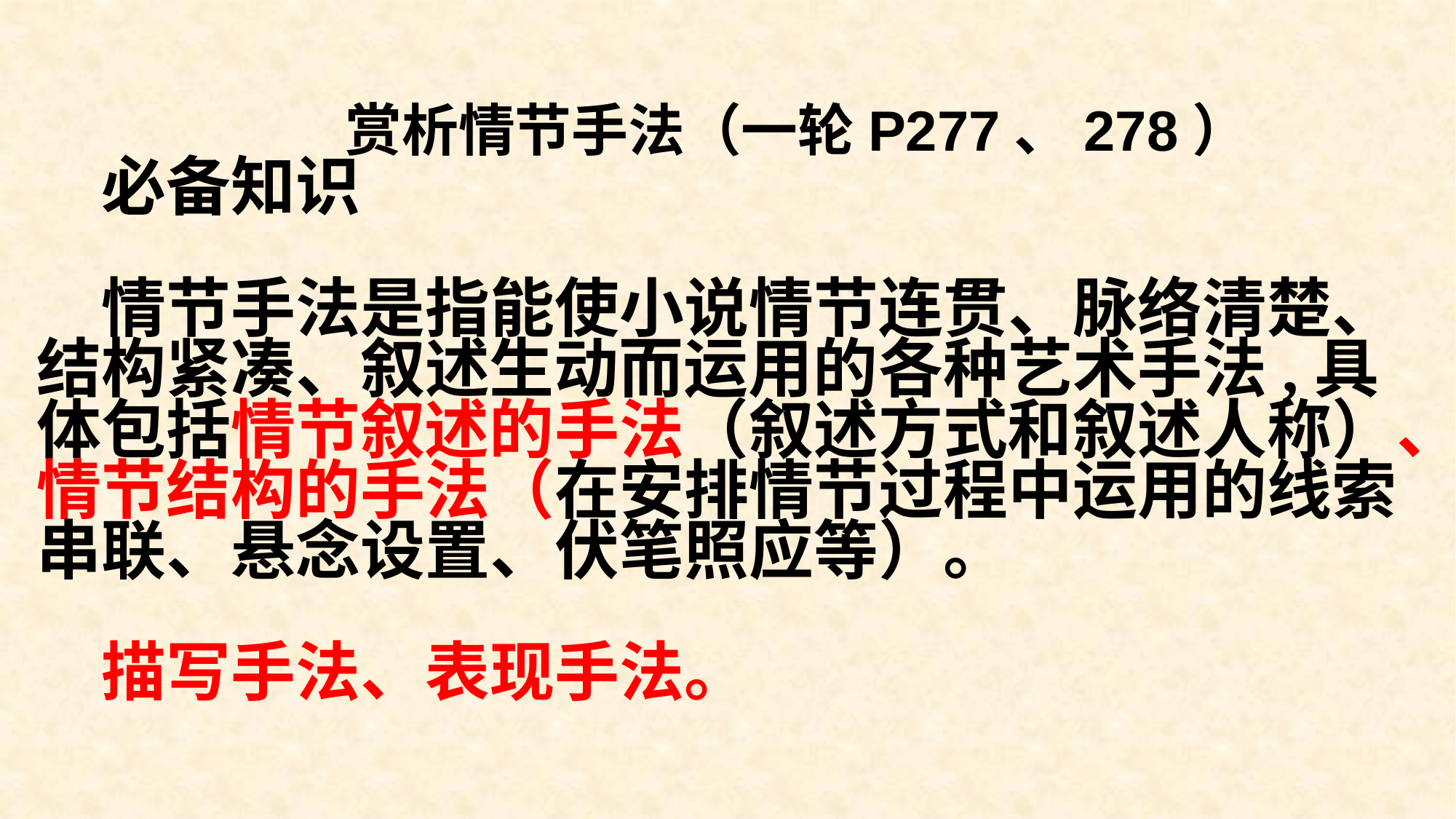

-32-
　赏析情节手法（一轮P277、278）
必备知识

情节手法是指能使小说情节连贯、脉络清楚、结构紧凑、叙述生动而运用的各种艺术手法,具体包括情节叙述的手法（叙述方式和叙述人称）、情节结构的手法（在安排情节过程中运用的线索串联、悬念设置、伏笔照应等）。

描写手法、表现手法。